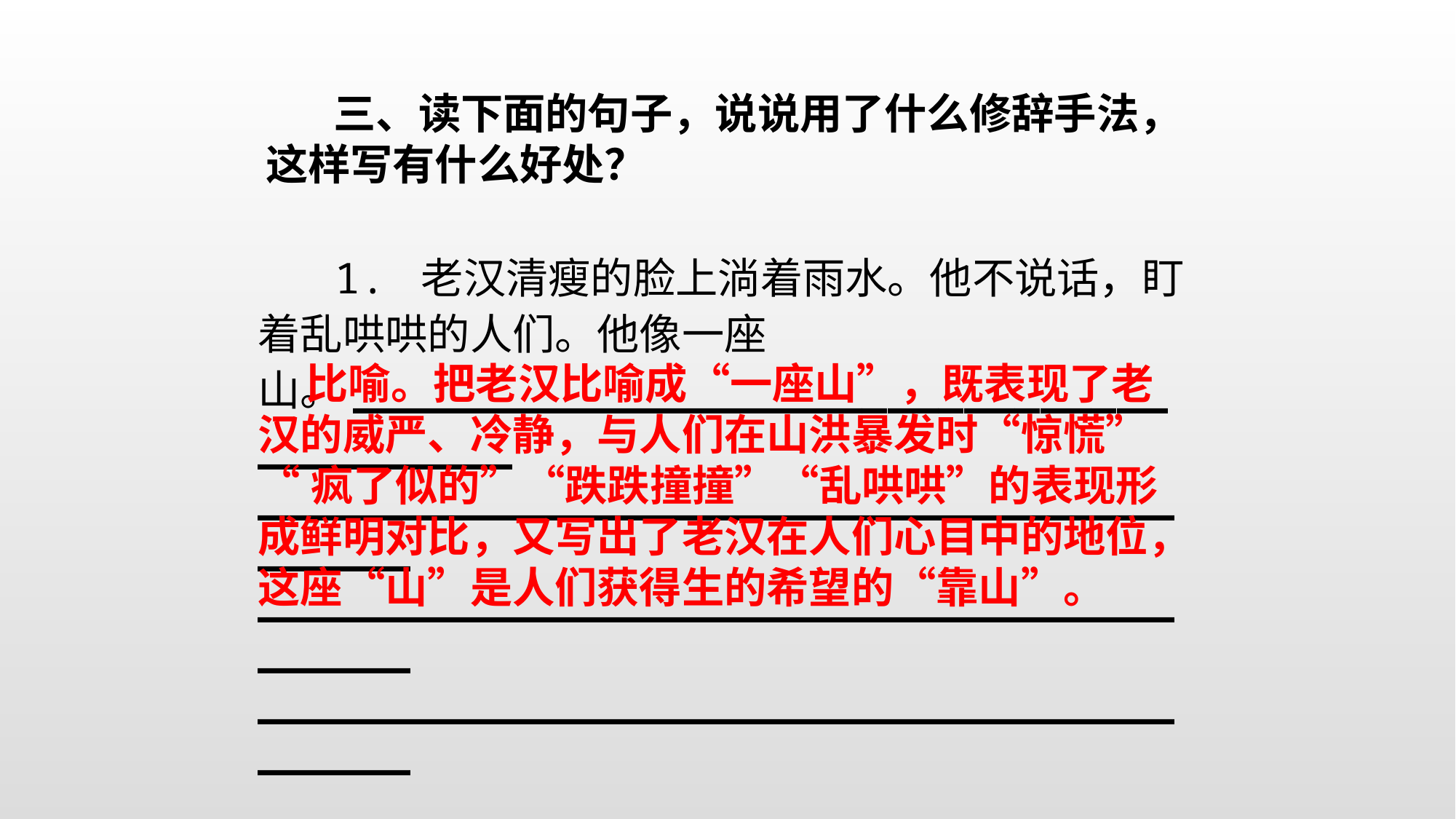

三、读下面的句子，说说用了什么修辞手法，这样写有什么好处？
   1. 老汉清瘦的脸上淌着雨水。他不说话，盯着乱哄哄的人们。他像一座山。__________________________________________
__________________________________________
__________________________________________
__________________________________________
__________________________________________
    比喻。把老汉比喻成“一座山”，既表现了老汉的威严、冷静，与人们在山洪暴发时“惊慌”
“疯了似的”“跌跌撞撞”“乱哄哄”的表现形
成鲜明对比，又写出了老汉在人们心目中的地位，这座“山”是人们获得生的希望的“靠山”。